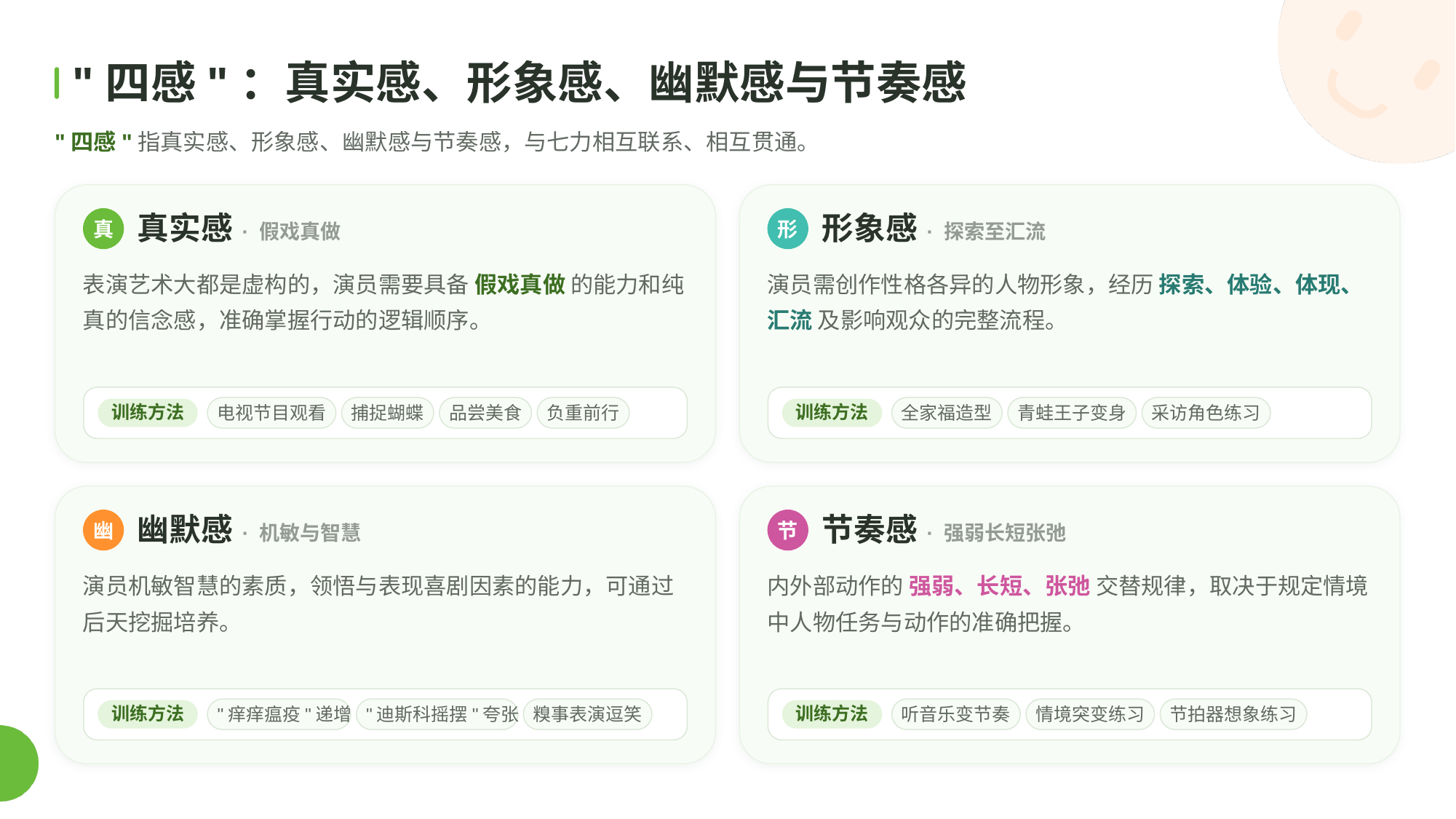

"四感"：真实感、形象感、幽默感与节奏感

"四感"指真实感、形象感、幽默感与节奏感，与七力相互联系、相互贯通。

真实感
形象感

真
形
· 假戏真做
· 探索至汇流
表演艺术大都是虚构的，演员需要具备 假戏真做 的能力和纯真的信念感，准确掌握行动的逻辑顺序。
演员需创作性格各异的人物形象，经历 探索、体验、体现、汇流 及影响观众的完整流程。

电视节目观看
捕捉蝴蝶
品尝美食
负重前行
全家福造型
青蛙王子变身
采访角色练习
训练方法
训练方法

幽默感
节奏感

幽
节
· 机敏与智慧
· 强弱长短张弛
演员机敏智慧的素质，领悟与表现喜剧因素的能力，可通过后天挖掘培养。
内外部动作的 强弱、长短、张弛 交替规律，取决于规定情境中人物任务与动作的准确把握。

"痒痒瘟疫"递增
"迪斯科摇摆"夸张
糗事表演逗笑
听音乐变节奏
情境突变练习
节拍器想象练习
训练方法
训练方法